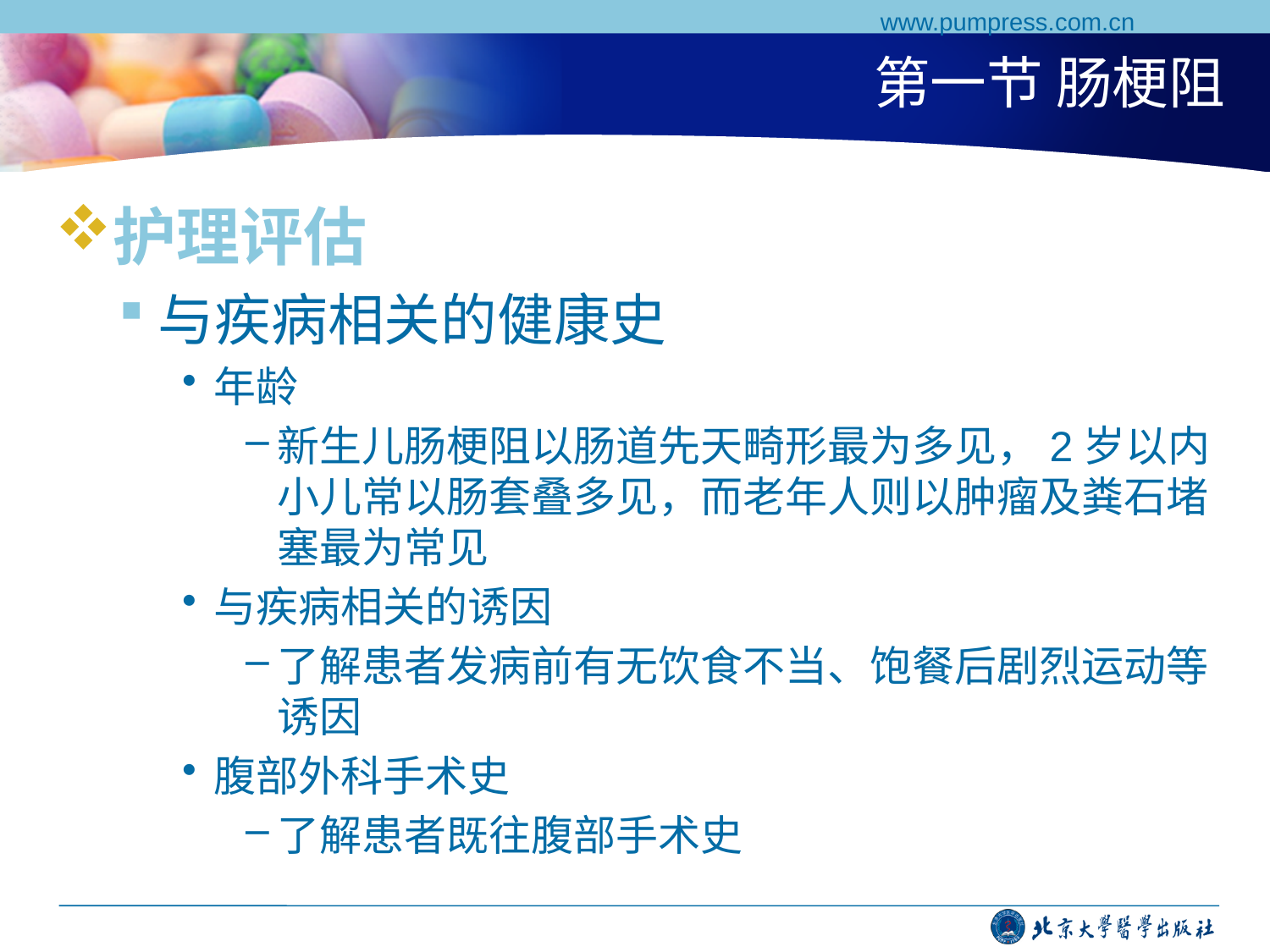

www.pumpress.com.cn
# 第一节 肠梗阻
护理评估
与疾病相关的健康史
年龄
新生儿肠梗阻以肠道先天畸形最为多见，2岁以内小儿常以肠套叠多见，而老年人则以肿瘤及粪石堵塞最为常见
与疾病相关的诱因
了解患者发病前有无饮食不当、饱餐后剧烈运动等诱因
腹部外科手术史
了解患者既往腹部手术史